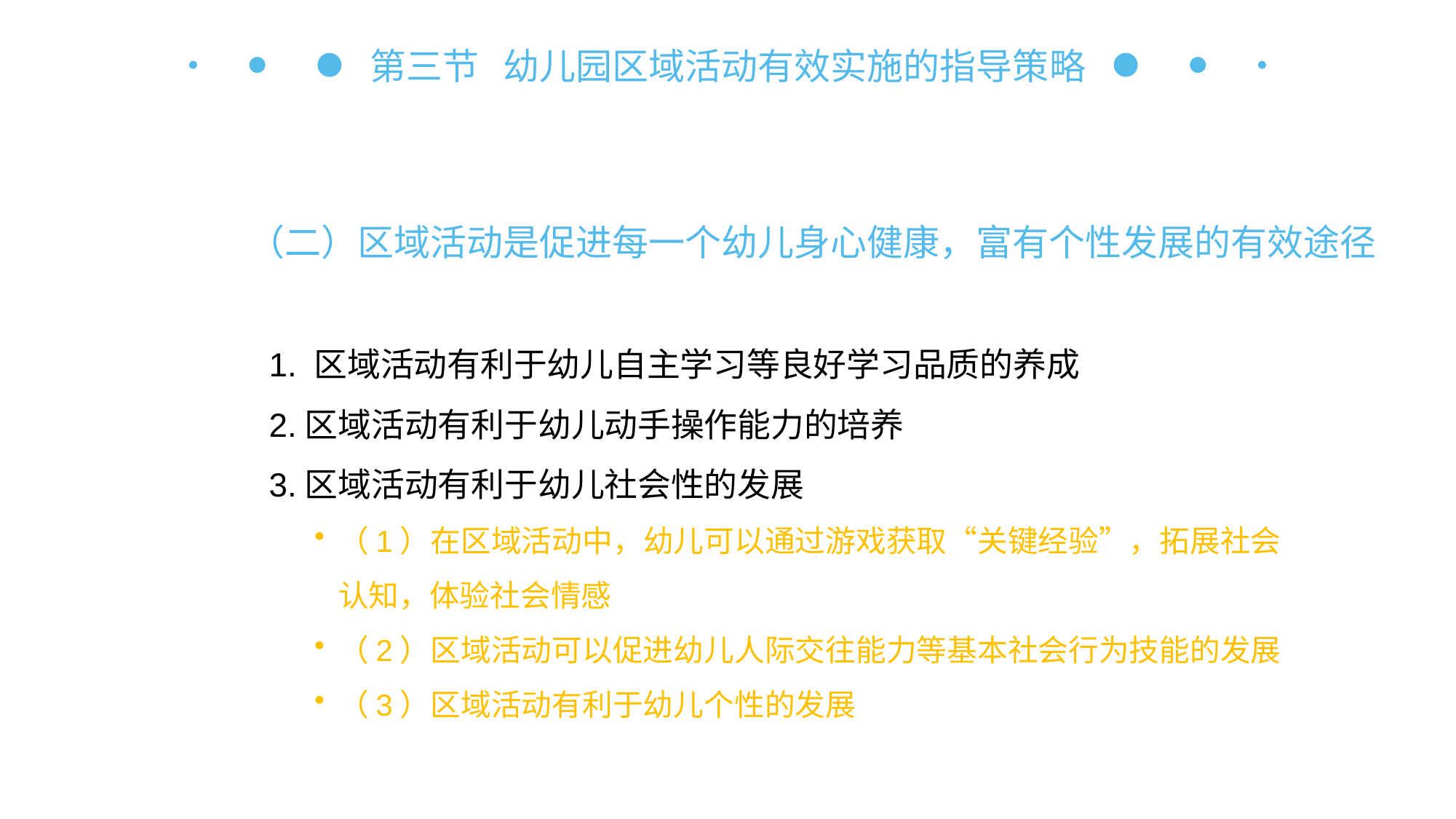

第三节   幼儿园区域活动有效实施的指导策略

（二）区域活动是促进每一个幼儿身心健康，富有个性发展的有效途径
1. 区域活动有利于幼儿自主学习等良好学习品质的养成
2.区域活动有利于幼儿动手操作能力的培养
3.区域活动有利于幼儿社会性的发展
（1）在区域活动中，幼儿可以通过游戏获取“关键经验”，拓展社会认知，体验社会情感
（2）区域活动可以促进幼儿人际交往能力等基本社会行为技能的发展
（3）区域活动有利于幼儿个性的发展